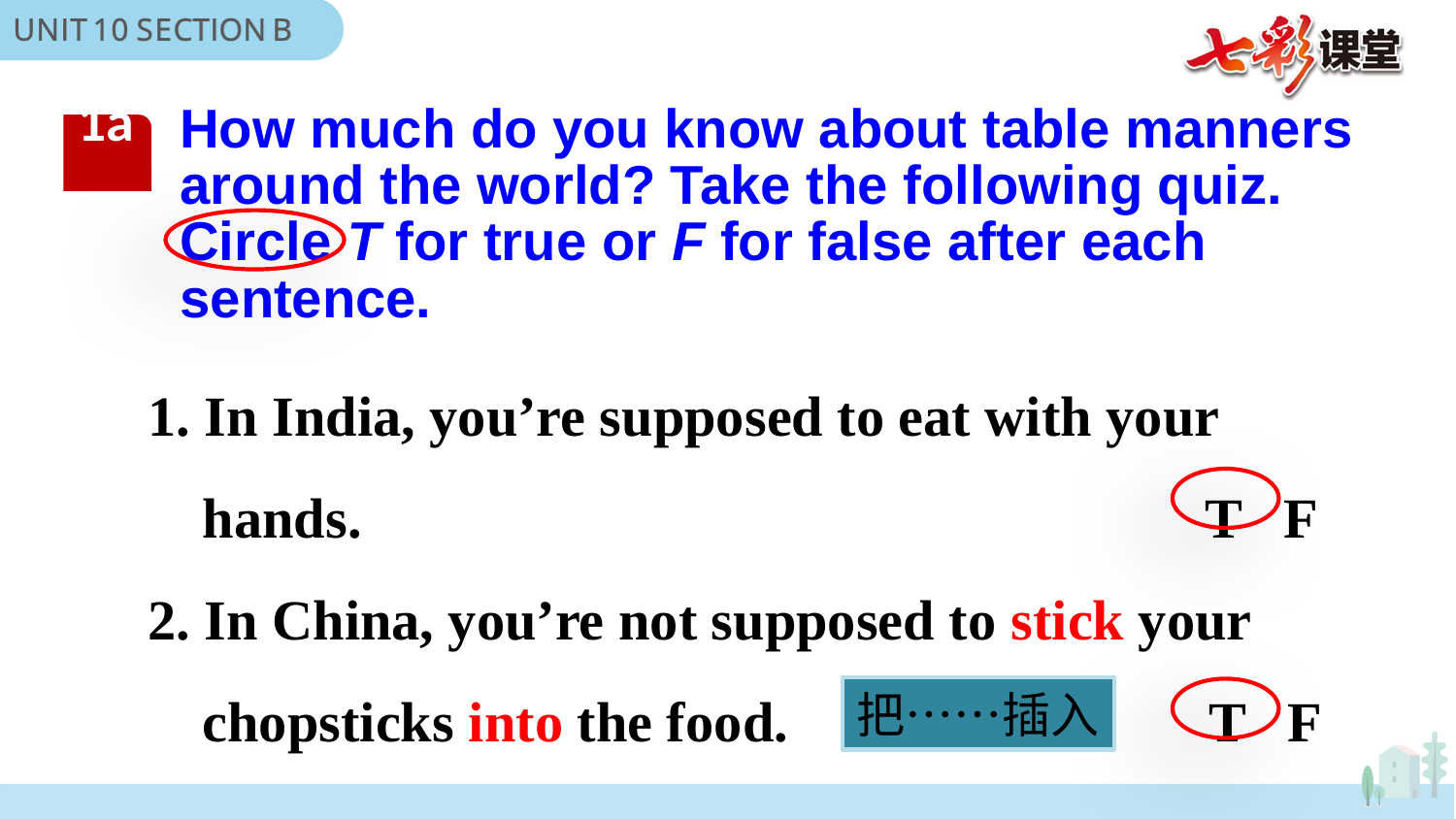

How much do you know about table manners around the world? Take the following quiz. Circle T for true or F for false after each sentence.
1a

1. In India, you’re supposed to eat with your hands.                                                            T   F
2. In China, you’re not supposed to stick your chopsticks into the food.                              T   F

把……插入